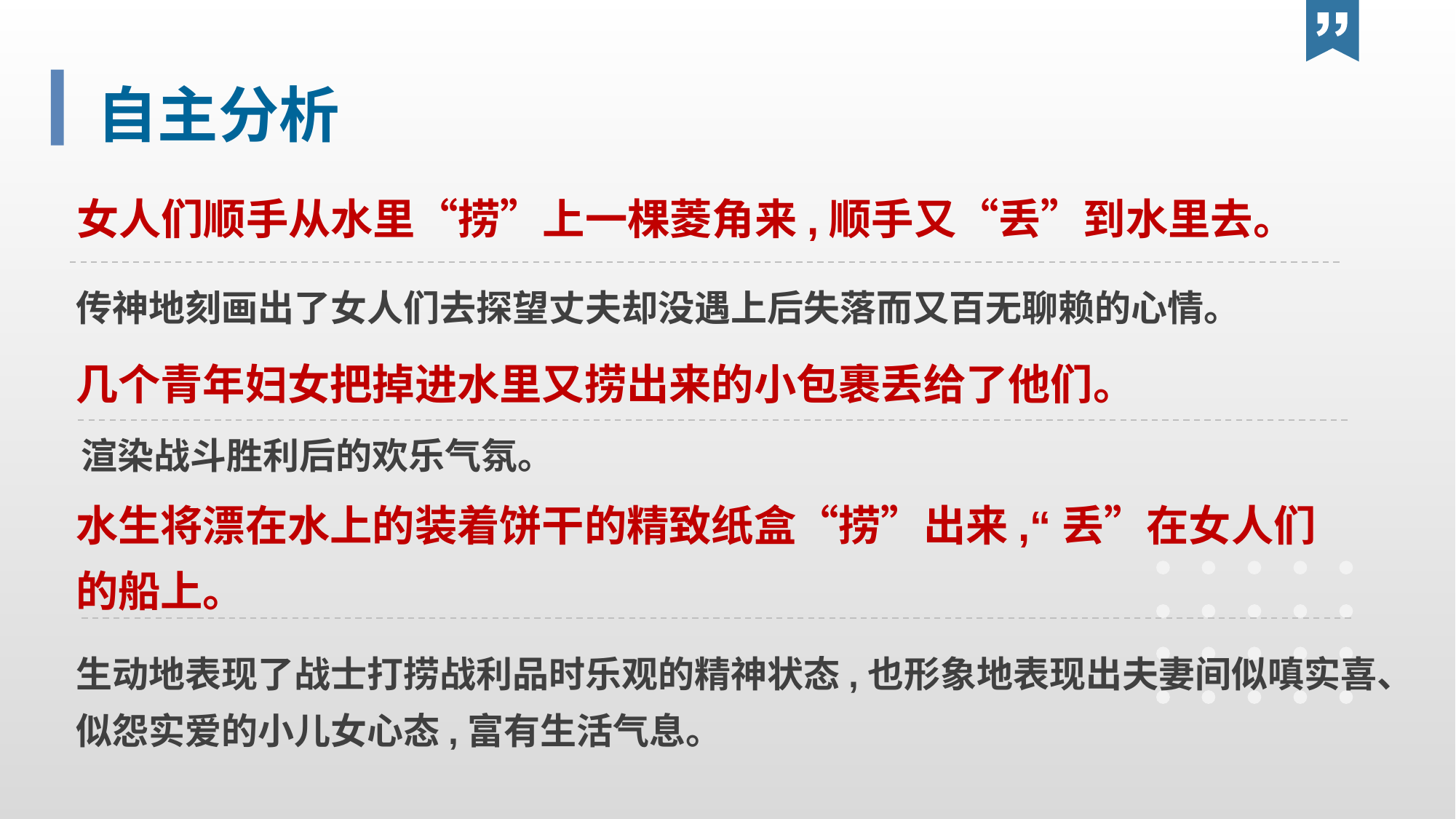

自主分析
女人们顺手从水里“捞”上一棵菱角来,顺手又“丢”到水里去。
传神地刻画出了女人们去探望丈夫却没遇上后失落而又百无聊赖的心情。
几个青年妇女把掉进水里又捞出来的小包裹丢给了他们。
渲染战斗胜利后的欢乐气氛。
水生将漂在水上的装着饼干的精致纸盒“捞”出来,“丢”在女人们的船上。

生动地表现了战士打捞战利品时乐观的精神状态,也形象地表现出夫妻间似嗔实喜、似怨实爱的小儿女心态,富有生活气息。